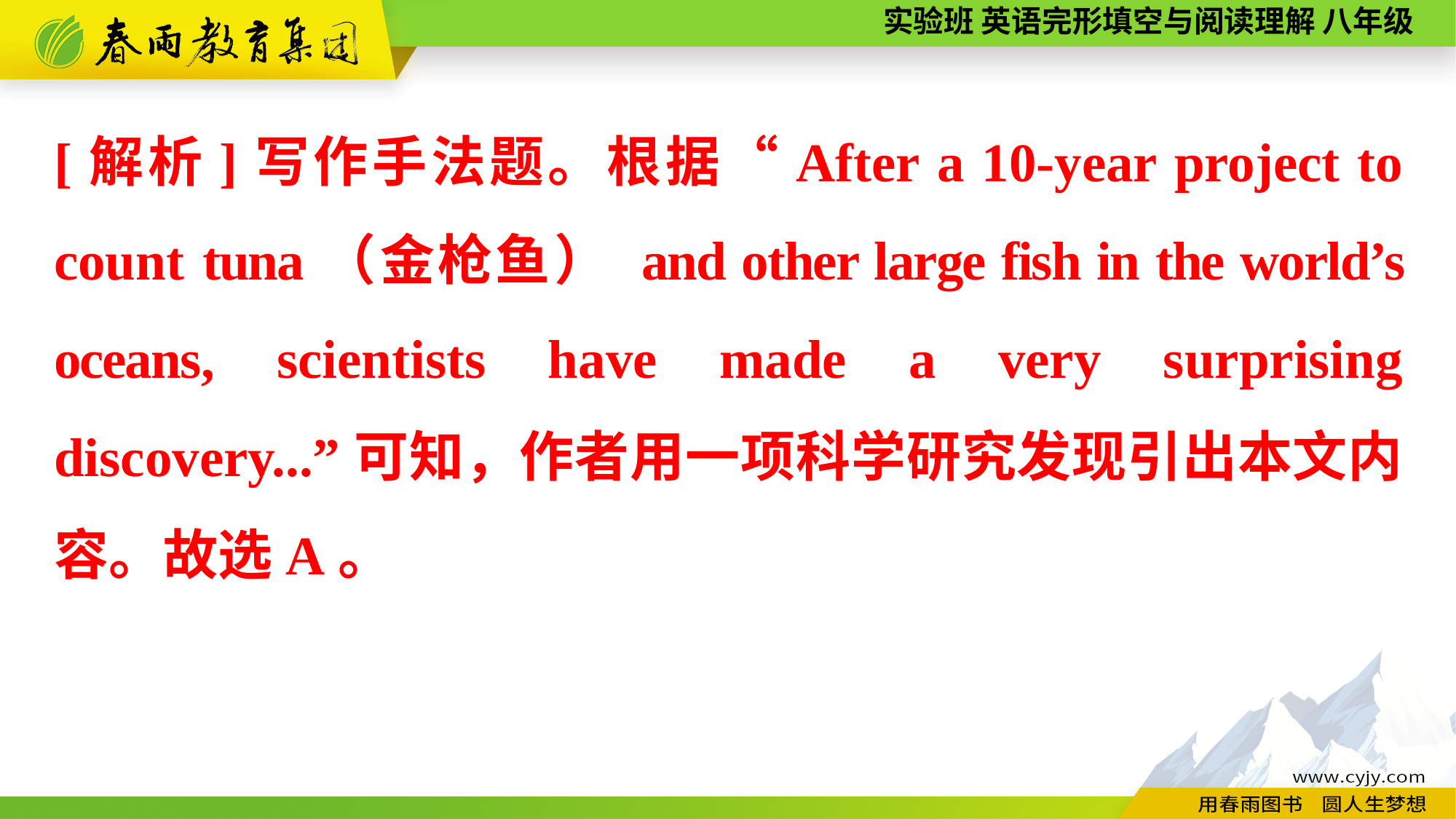

[解析]写作手法题。根据“After a 10-year project to count tuna（金枪鱼） and other large fish in the world’s oceans, scientists have made a very surprising discovery...”可知，作者用一项科学研究发现引出本文内容。故选A。